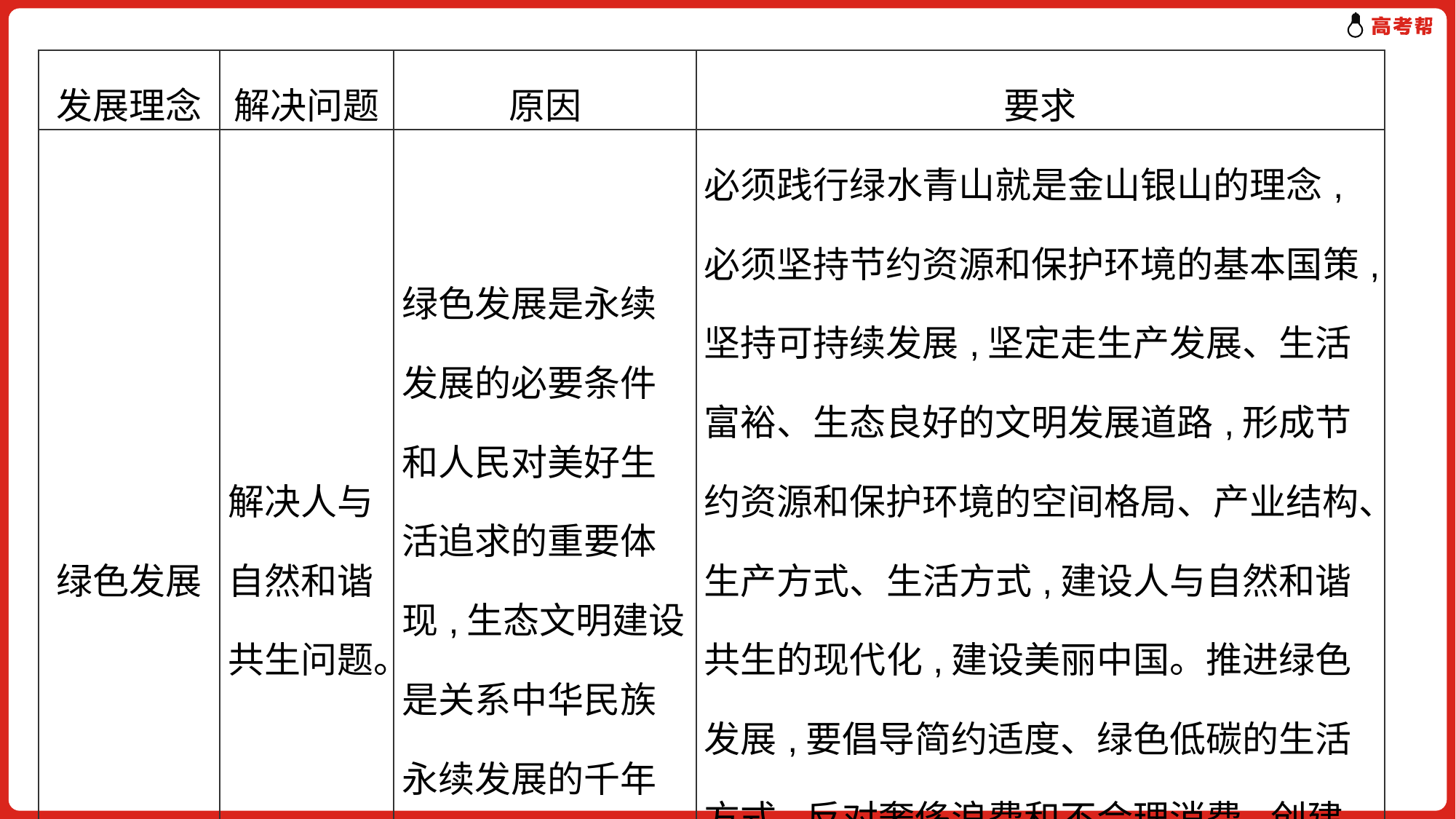

| 发展理念 | 解决问题 | 原因 | 要求 |
| --- | --- | --- | --- |
| 绿色发展 | 解决人与自然和谐共生问题。 | 绿色发展是永续发展的必要条件和人民对美好生活追求的重要体现,生态文明建设是关系中华民族永续发展的千年大计。 | 必须践行绿水青山就是金山银山的理念,必须坚持节约资源和保护环境的基本国策,坚持可持续发展,坚定走生产发展、生活富裕、生态良好的文明发展道路,形成节约资源和保护环境的空间格局、产业结构、生产方式、生活方式,建设人与自然和谐共生的现代化,建设美丽中国。推进绿色发展,要倡导简约适度、绿色低碳的生活方式,反对奢侈浪费和不合理消费,创建节约型机关、绿色家庭、绿色学校和绿色社区。 |